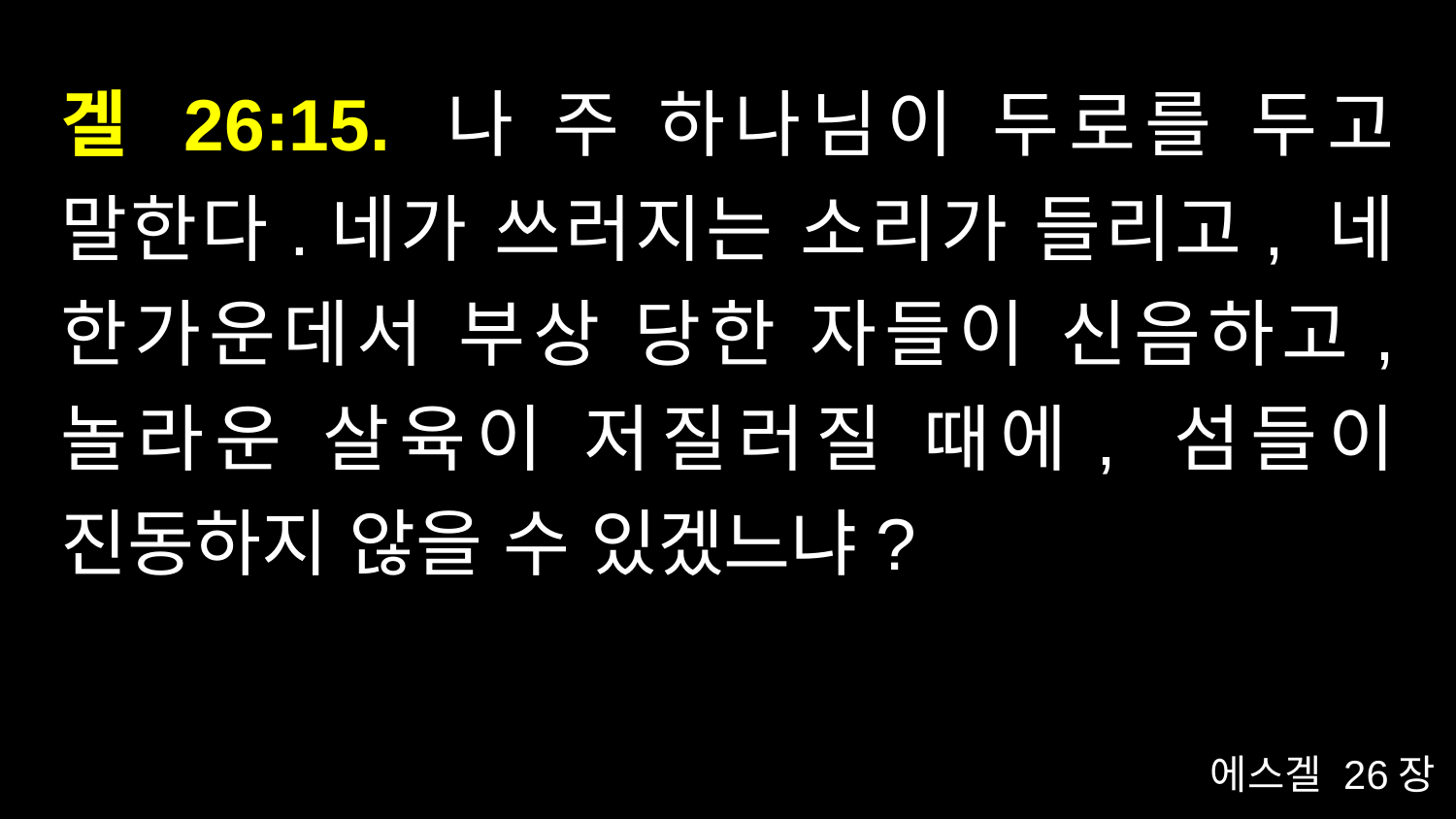

# 겔 26:15. 나 주 하나님이 두로를 두고 말한다.네가 쓰러지는 소리가 들리고, 네 한가운데서 부상 당한 자들이 신음하고, 놀라운 살육이 저질러질 때에, 섬들이 진동하지 않을 수 있겠느냐?
에스겔 26장